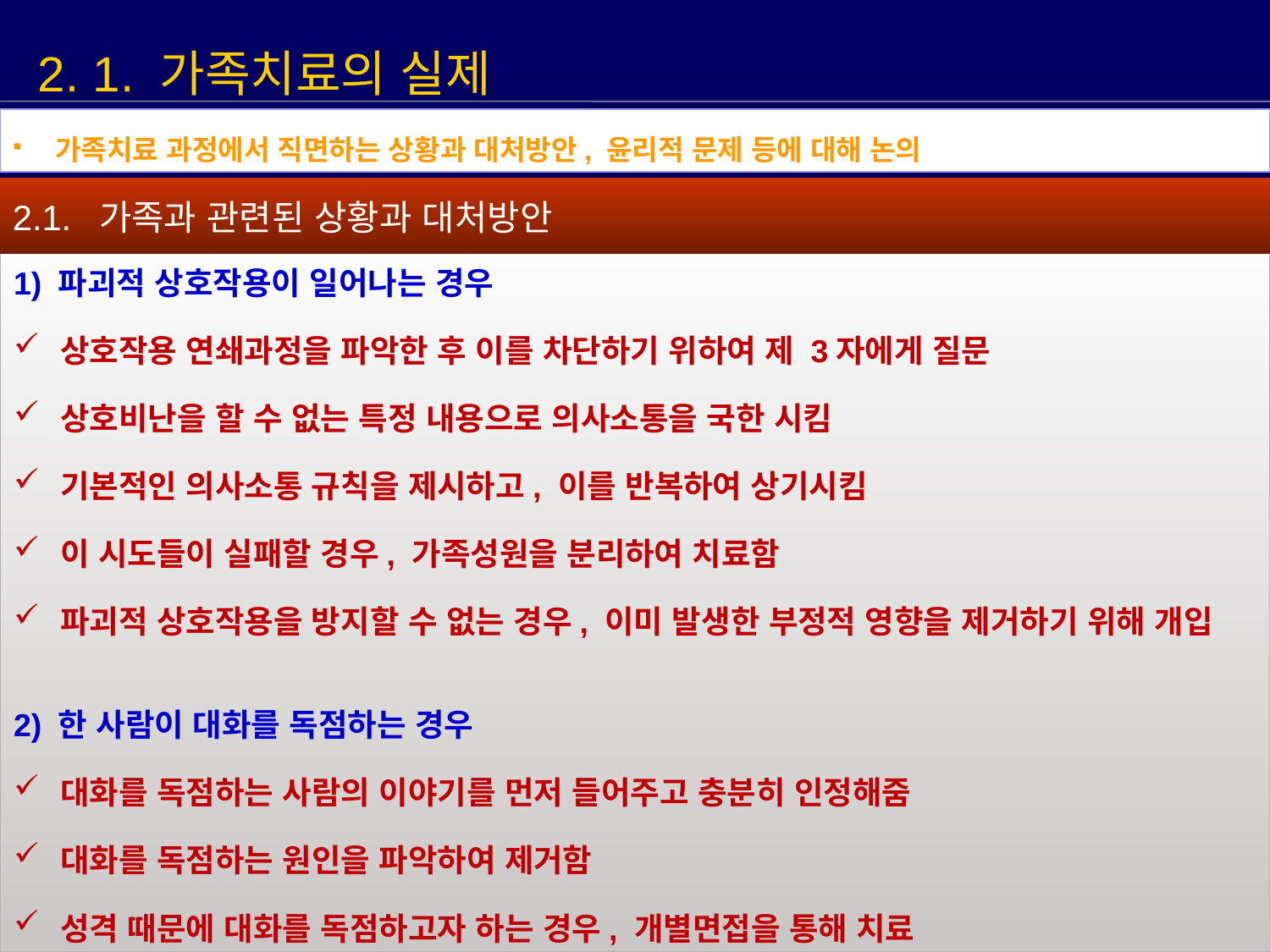

2. 1. 가족치료의 실제

 가족치료 과정에서 직면하는 상황과 대처방안, 윤리적 문제 등에 대해 논의
2.1.  가족과 관련된 상황과 대처방안
1) 파괴적 상호작용이 일어나는 경우
 상호작용 연쇄과정을 파악한 후 이를 차단하기 위하여 제 3자에게 질문
 상호비난을 할 수 없는 특정 내용으로 의사소통을 국한 시킴
 기본적인 의사소통 규칙을 제시하고, 이를 반복하여 상기시킴
 이 시도들이 실패할 경우, 가족성원을 분리하여 치료함
 파괴적 상호작용을 방지할 수 없는 경우, 이미 발생한 부정적 영향을 제거하기 위해 개입

2) 한 사람이 대화를 독점하는 경우
 대화를 독점하는 사람의 이야기를 먼저 들어주고 충분히 인정해줌
 대화를 독점하는 원인을 파악하여 제거함
 성격 때문에 대화를 독점하고자 하는 경우, 개별면접을 통해 치료